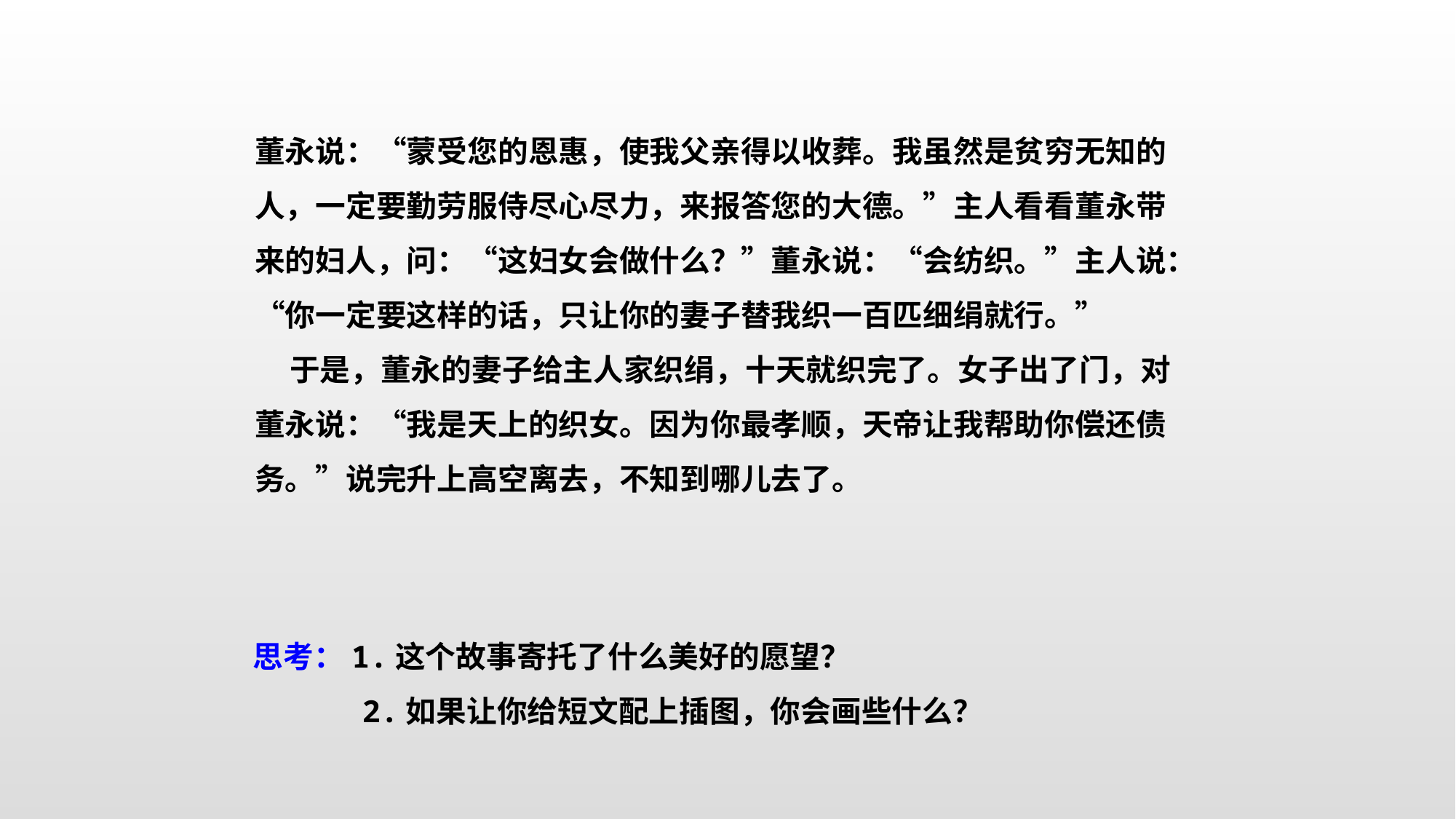

董永说：“蒙受您的恩惠，使我父亲得以收葬。我虽然是贫穷无知的人，一定要勤劳服侍尽心尽力，来报答您的大德。”主人看看董永带来的妇人，问：“这妇女会做什么？”董永说：“会纺织。”主人说：“你一定要这样的话，只让你的妻子替我织一百匹细绢就行。”
    于是，董永的妻子给主人家织绢，十天就织完了。女子出了门，对董永说：“我是天上的织女。因为你最孝顺，天帝让我帮助你偿还债务。”说完升上高空离去，不知到哪儿去了。
思考：1.这个故事寄托了什么美好的愿望？
      2.如果让你给短文配上插图，你会画些什么？